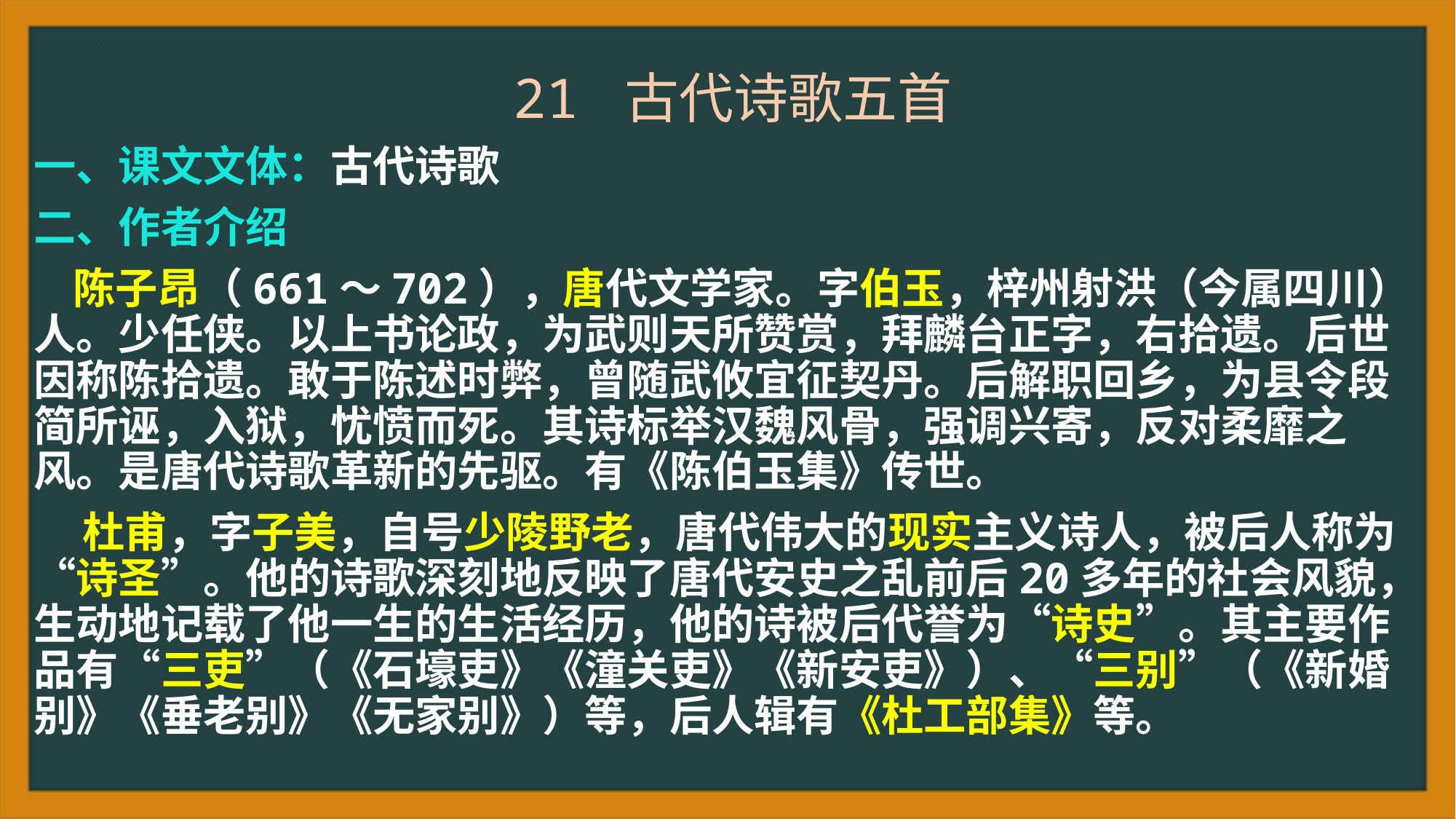

21 古代诗歌五首
一、课文文体：古代诗歌
二、作者介绍
   陈子昂（661～702），唐代文学家。字伯玉，梓州射洪（今属四川）人。少任侠。以上书论政，为武则天所赞赏，拜麟台正字，右拾遗。后世因称陈拾遗。敢于陈述时弊，曾随武攸宜征契丹。后解职回乡，为县令段简所诬，入狱，忧愤而死。其诗标举汉魏风骨，强调兴寄，反对柔靡之风。是唐代诗歌革新的先驱。有《陈伯玉集》传世。
    杜甫，字子美，自号少陵野老，唐代伟大的现实主义诗人，被后人称为“诗圣”。他的诗歌深刻地反映了唐代安史之乱前后20多年的社会风貌，生动地记载了他一生的生活经历，他的诗被后代誉为“诗史”。其主要作品有“三吏”（《石壕吏》《潼关吏》《新安吏》）、“三别”（《新婚别》《垂老别》《无家别》）等，后人辑有《杜工部集》等。